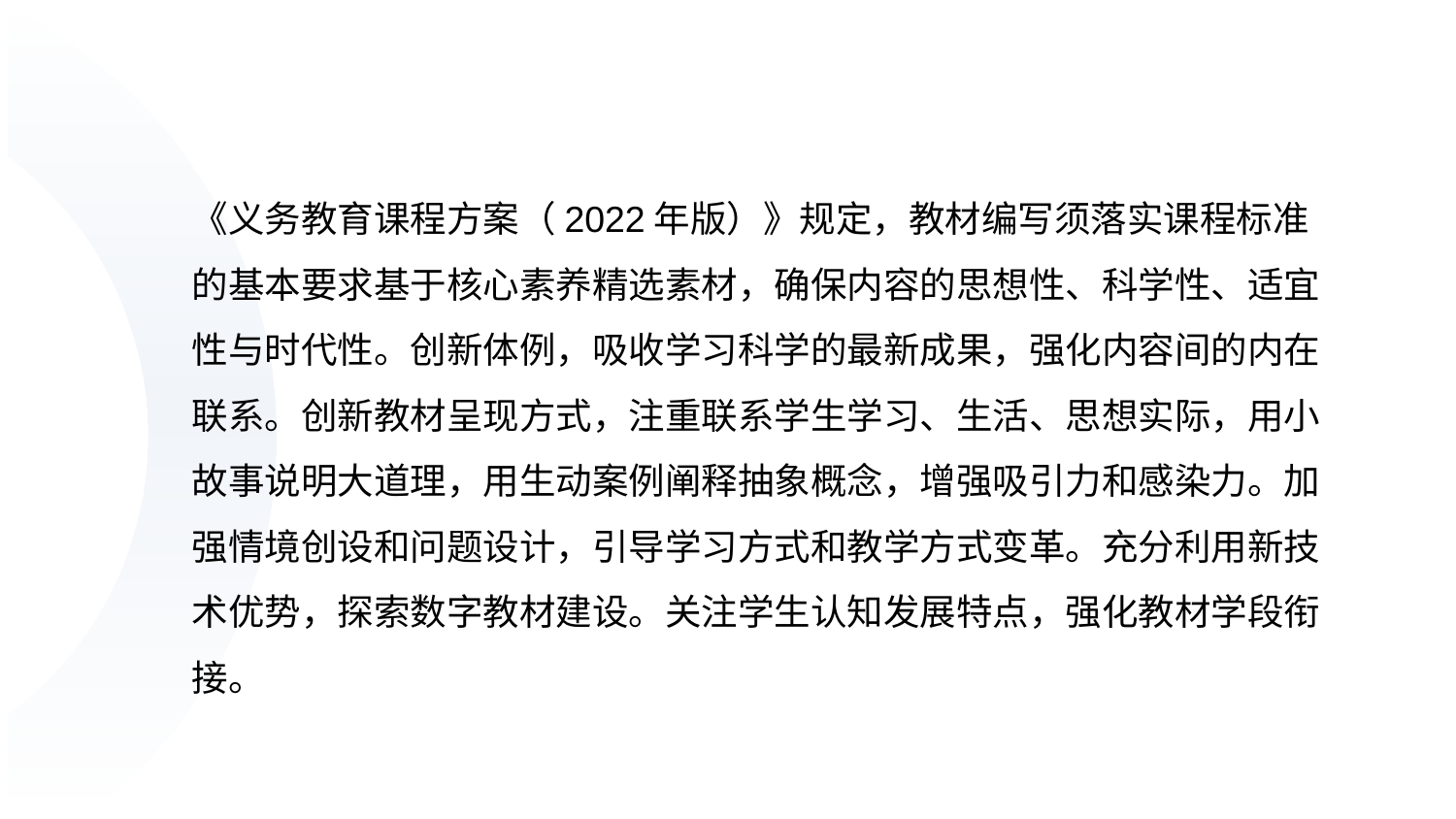

《义务教育课程方案（2022年版）》规定，教材编写须落实课程标准的基本要求基于核心素养精选素材，确保内容的思想性、科学性、适宜性与时代性。创新体例，吸收学习科学的最新成果，强化内容间的内在联系。创新教材呈现方式，注重联系学生学习、生活、思想实际，用小故事说明大道理，用生动案例阐释抽象概念，增强吸引力和感染力。加强情境创设和问题设计，引导学习方式和教学方式变革。充分利用新技术优势，探索数字教材建设。关注学生认知发展特点，强化教材学段衔接。